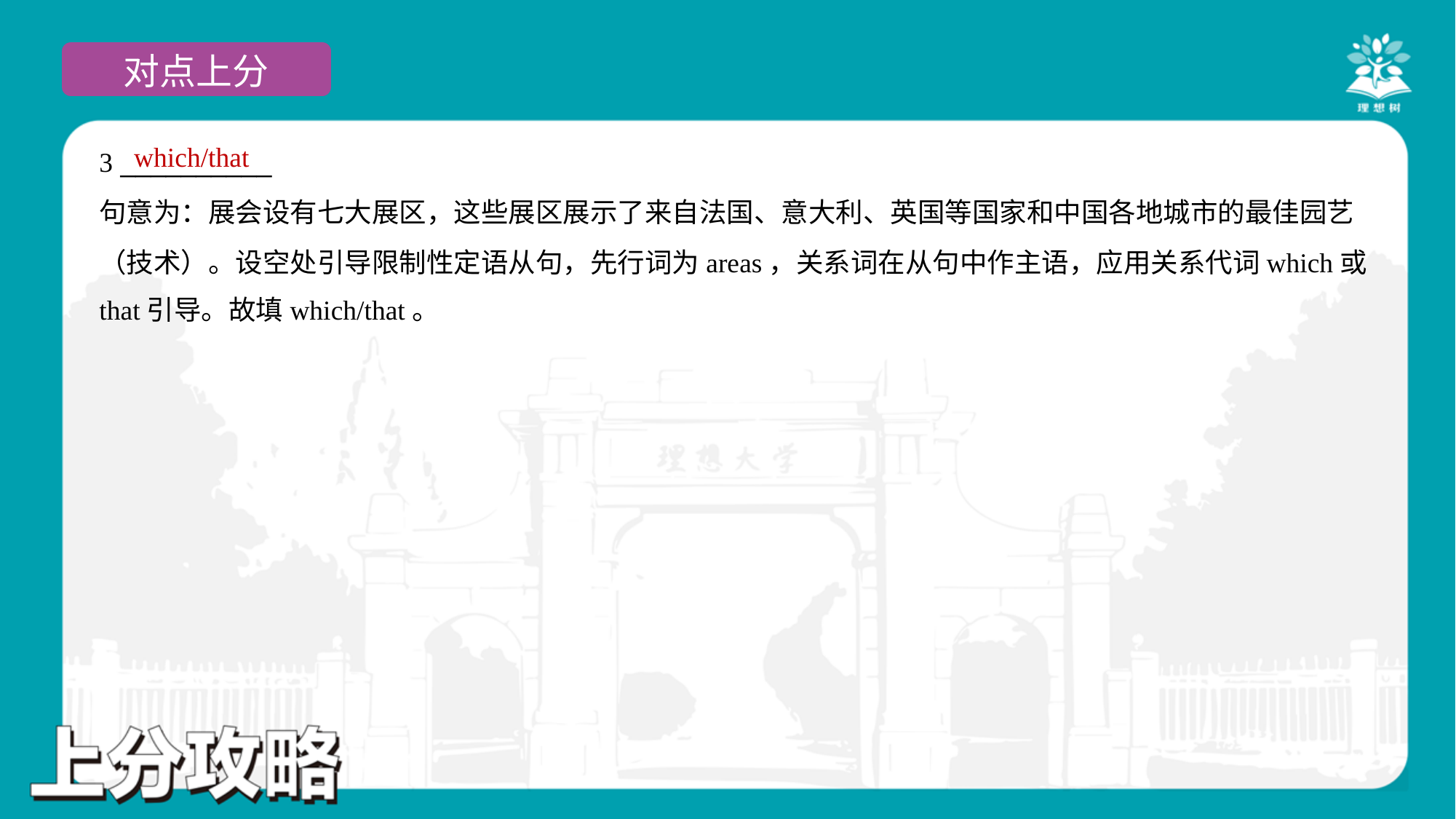

which/that
3 __________
句意为：展会设有七大展区，这些展区展示了来自法国、意大利、英国等国家和中国各地城市的最佳园艺
（技术）。设空处引导限制性定语从句，先行词为areas，关系词在从句中作主语，应用关系代词which或
that引导。故填which/that。